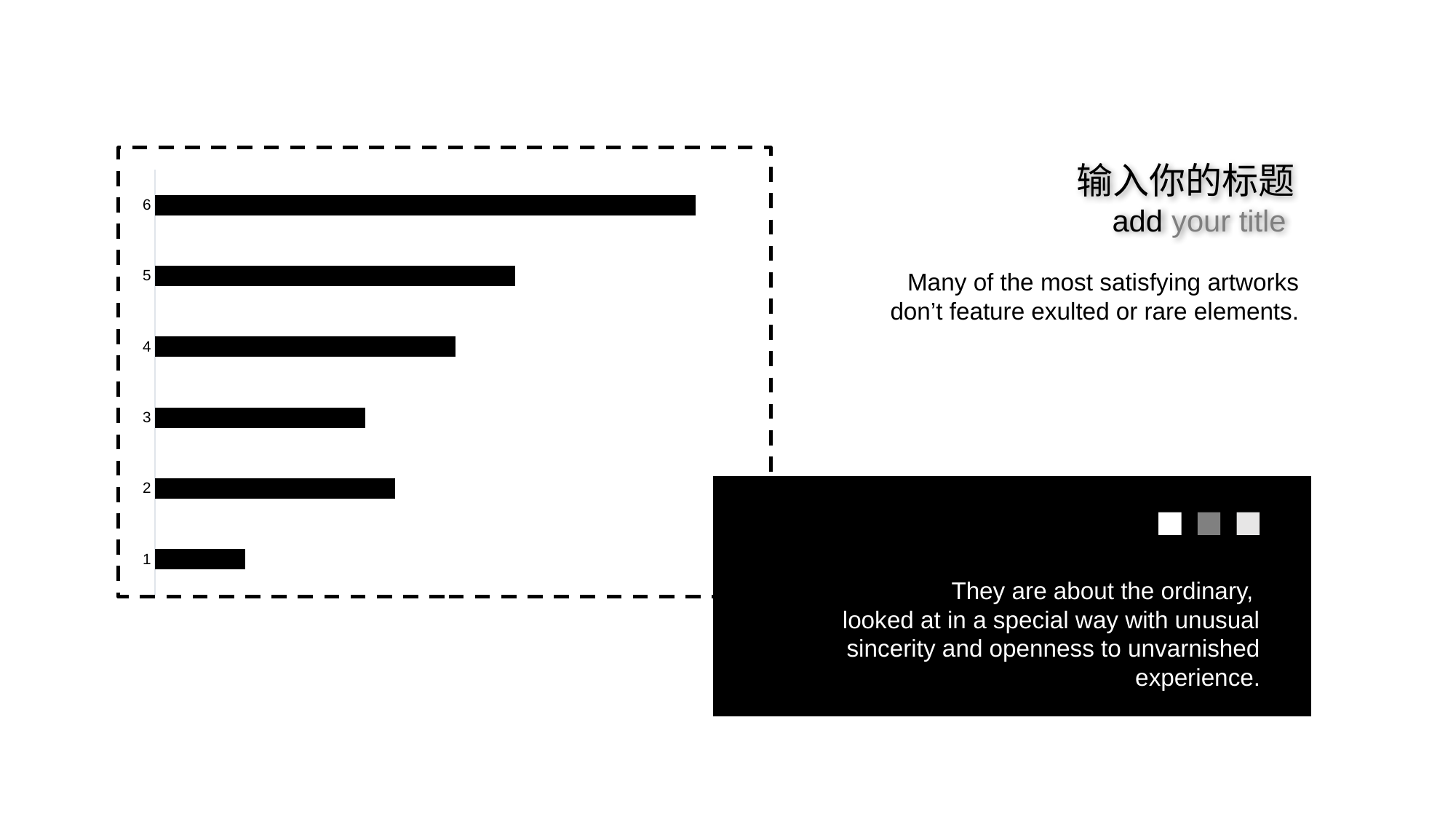

### Chart

| Category | 系列 1 |
|---|---|
| 1 | 1.5 |
| 2 | 4.0 |
| 3 | 3.5 |
| 4 | 5.0 |
| 5 | 6.0 |
| 6 | 9.0 |
输入你的标题
add your title
Many of the most satisfying artworks don’t feature exulted or rare elements.

They are about the ordinary,
looked at in a special way with unusual
sincerity and openness to unvarnished experience.